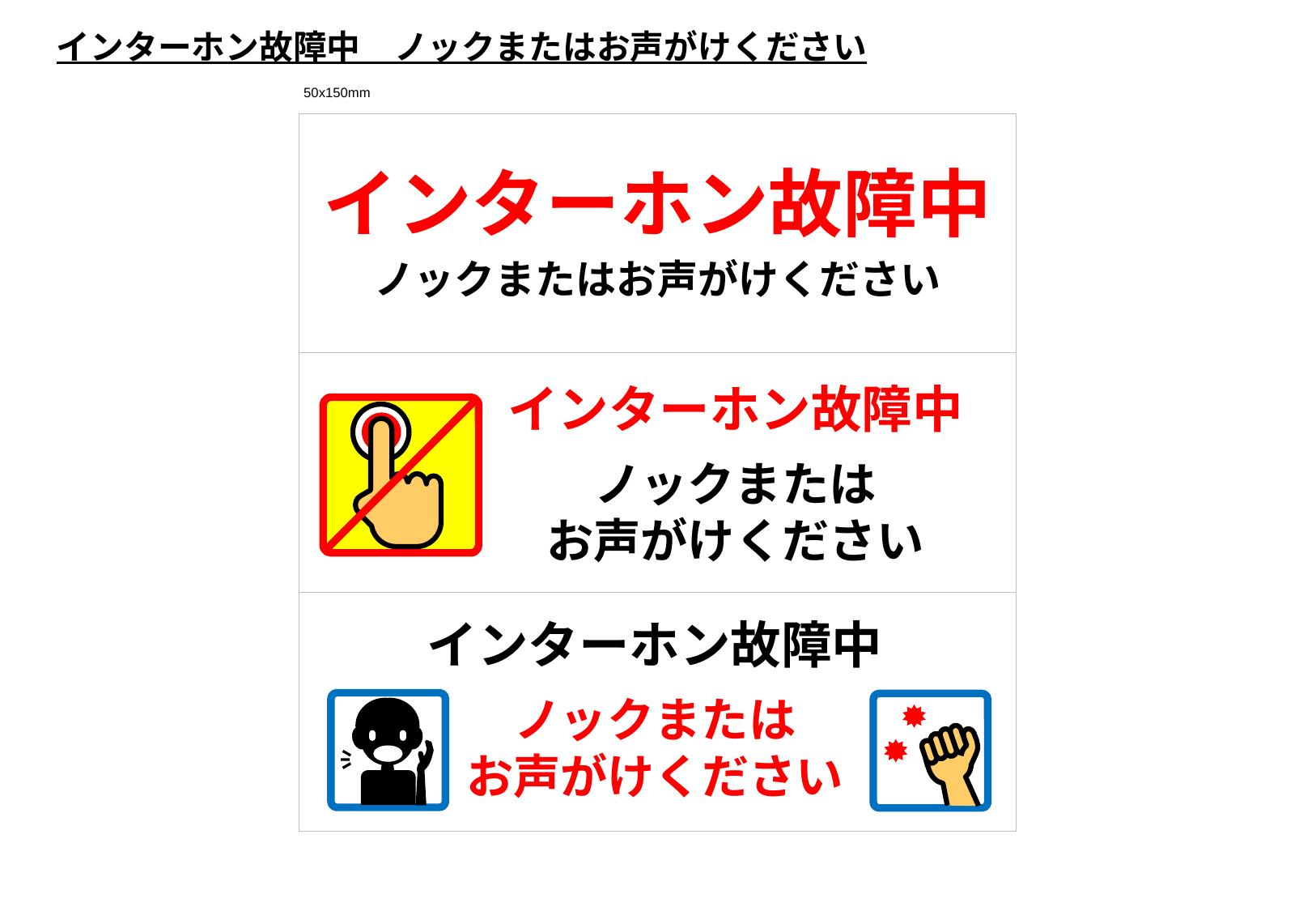

インターホン故障中　ノックまたはお声がけください
50x150mm

インターホン故障中
ノックまたはお声がけください

インターホン故障中

ノックまたは
お声がけください

インターホン故障中
ノックまたは
お声がけください